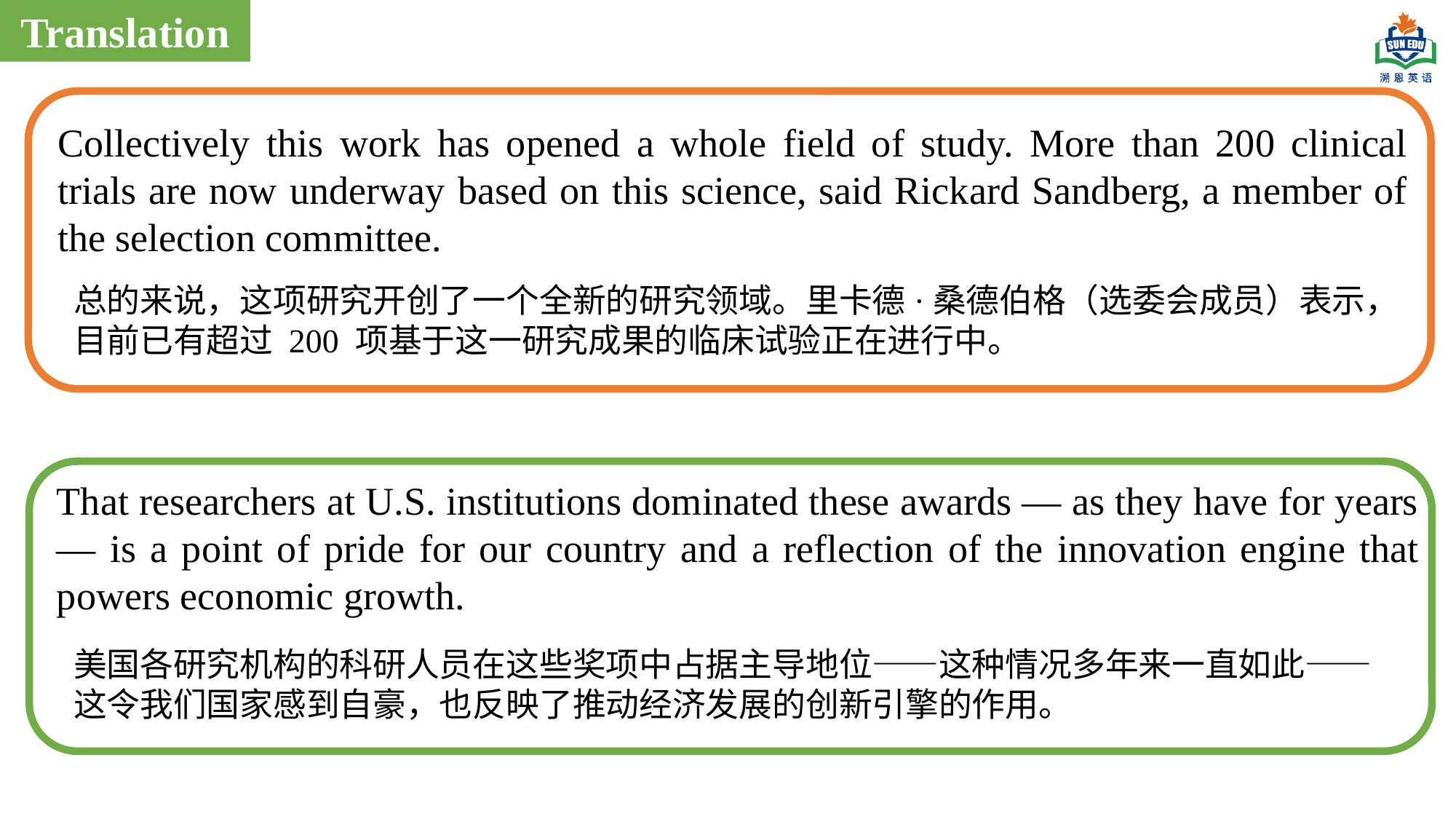

Translation

Collectively this work has opened a whole field of study. More than 200 clinical trials are now underway based on this science, said Rickard Sandberg, a member of the selection committee.
总的来说，这项研究开创了一个全新的研究领域。里卡德·桑德伯格（选委会成员）表示，目前已有超过 200 项基于这一研究成果的临床试验正在进行中。

That researchers at U.S. institutions dominated these awards — as they have for years — is a point of pride for our country and a reflection of the innovation engine that powers economic growth.
美国各研究机构的科研人员在这些奖项中占据主导地位——这种情况多年来一直如此——这令我们国家感到自豪，也反映了推动经济发展的创新引擎的作用。